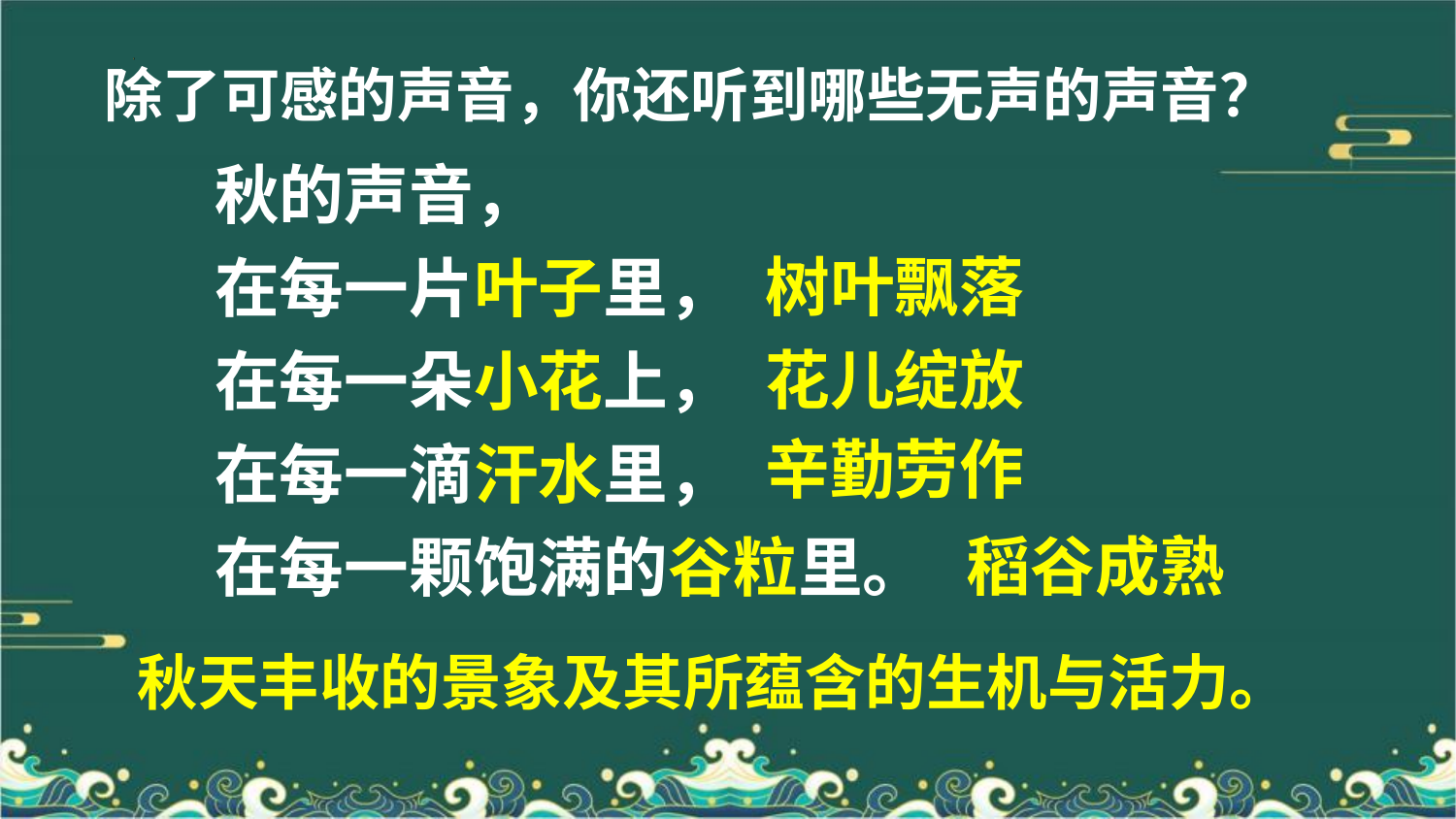

除了可感的声音，你还听到哪些无声的声音？
秋的声音，
在每一片叶子里，
在每一朵小花上，
在每一滴汗水里，
在每一颗饱满的谷粒里。
树叶飘落
花儿绽放
辛勤劳作
稻谷成熟
秋天丰收的景象及其所蕴含的生机与活力。